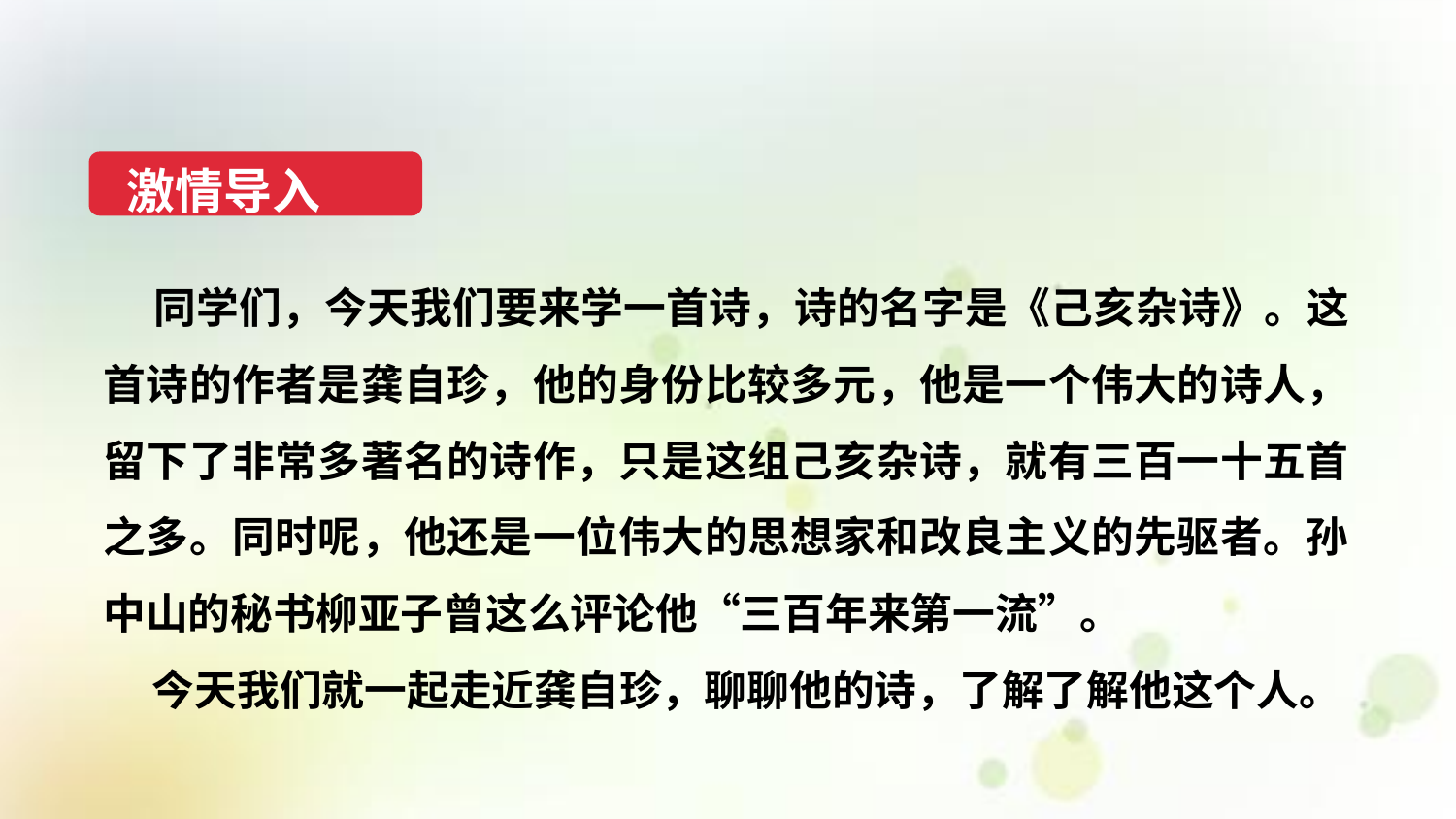

激情导入
    同学们，今天我们要来学一首诗，诗的名字是《己亥杂诗》。这首诗的作者是龚自珍，他的身份比较多元，他是一个伟大的诗人，留下了非常多著名的诗作，只是这组己亥杂诗，就有三百一十五首之多。同时呢，他还是一位伟大的思想家和改良主义的先驱者。孙中山的秘书柳亚子曾这么评论他“三百年来第一流”。
    今天我们就一起走近龚自珍，聊聊他的诗，了解了解他这个人。